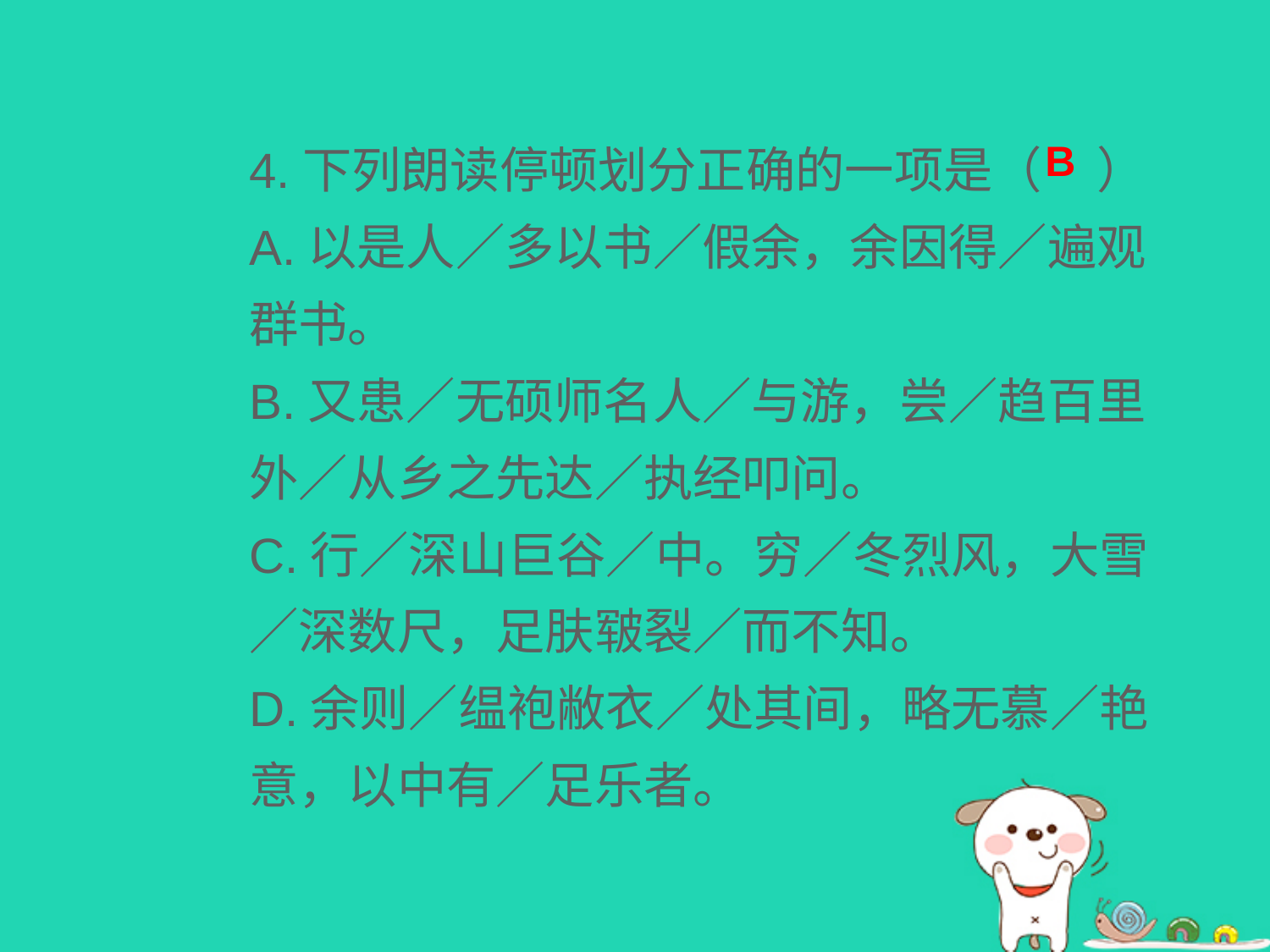

4.下列朗读停顿划分正确的一项是（     ）
A.以是人／多以书／假余，余因得／遍观群书。
B.又患／无硕师名人／与游，尝／趋百里外／从乡之先达／执经叩问。
C.行／深山巨谷／中。穷／冬烈风，大雪／深数尺，足肤皲裂／而不知。
D.余则／缊袍敝衣／处其间，略无慕／艳意，以中有／足乐者。
B